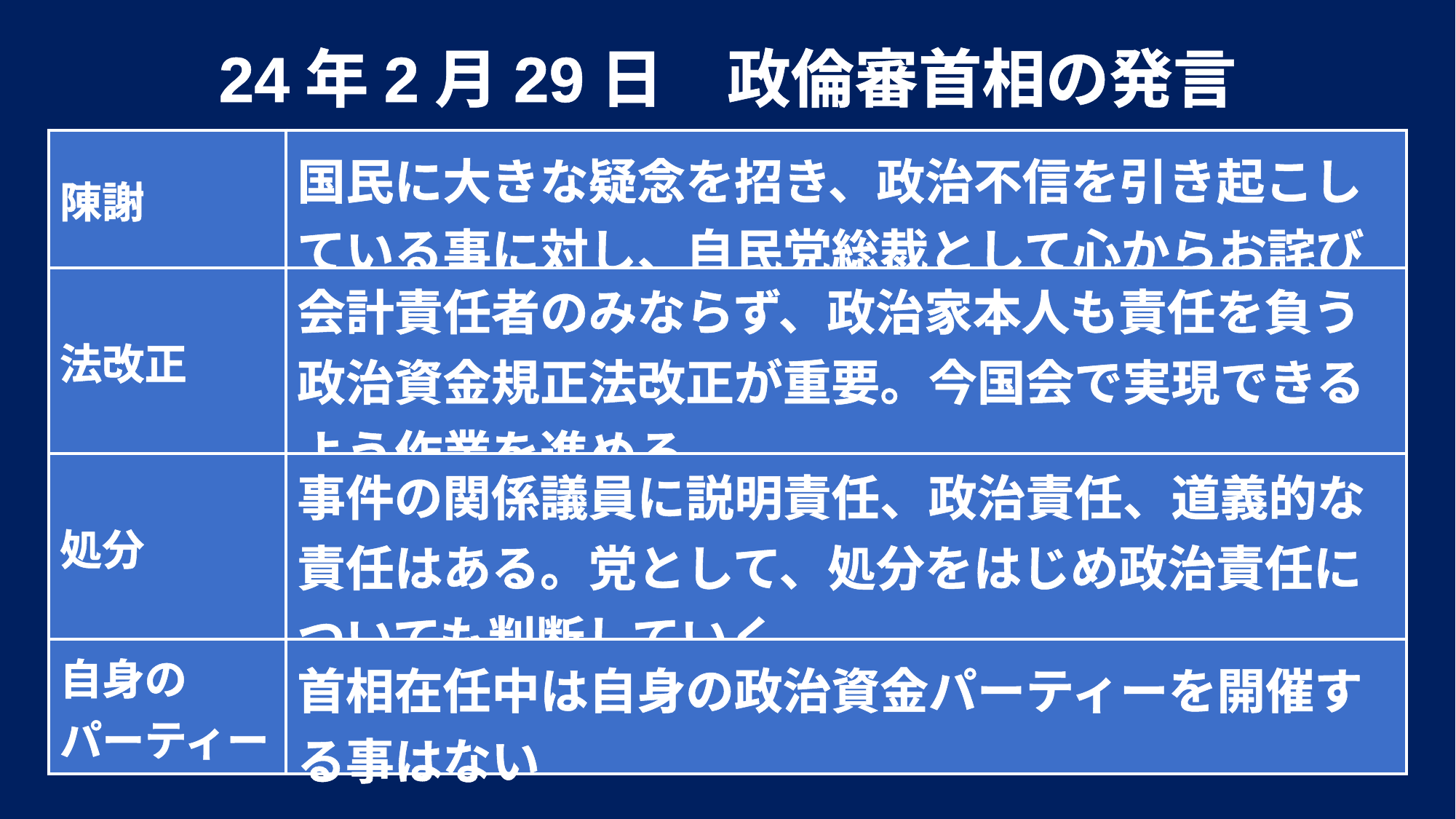

24年2月29日　政倫審首相の発言
| 陳謝 | 国民に大きな疑念を招き、政治不信を引き起こしている事に対し、自民党総裁として心からお詫び |
| --- | --- |
| 法改正 | 会計責任者のみならず、政治家本人も責任を負う政治資金規正法改正が重要。今国会で実現できるよう作業を進める |
| 処分 | 事件の関係議員に説明責任、政治責任、道義的な責任はある。党として、処分をはじめ政治責任についても判断していく |
| 自身の パーティー | 首相在任中は自身の政治資金パーティーを開催する事はない |